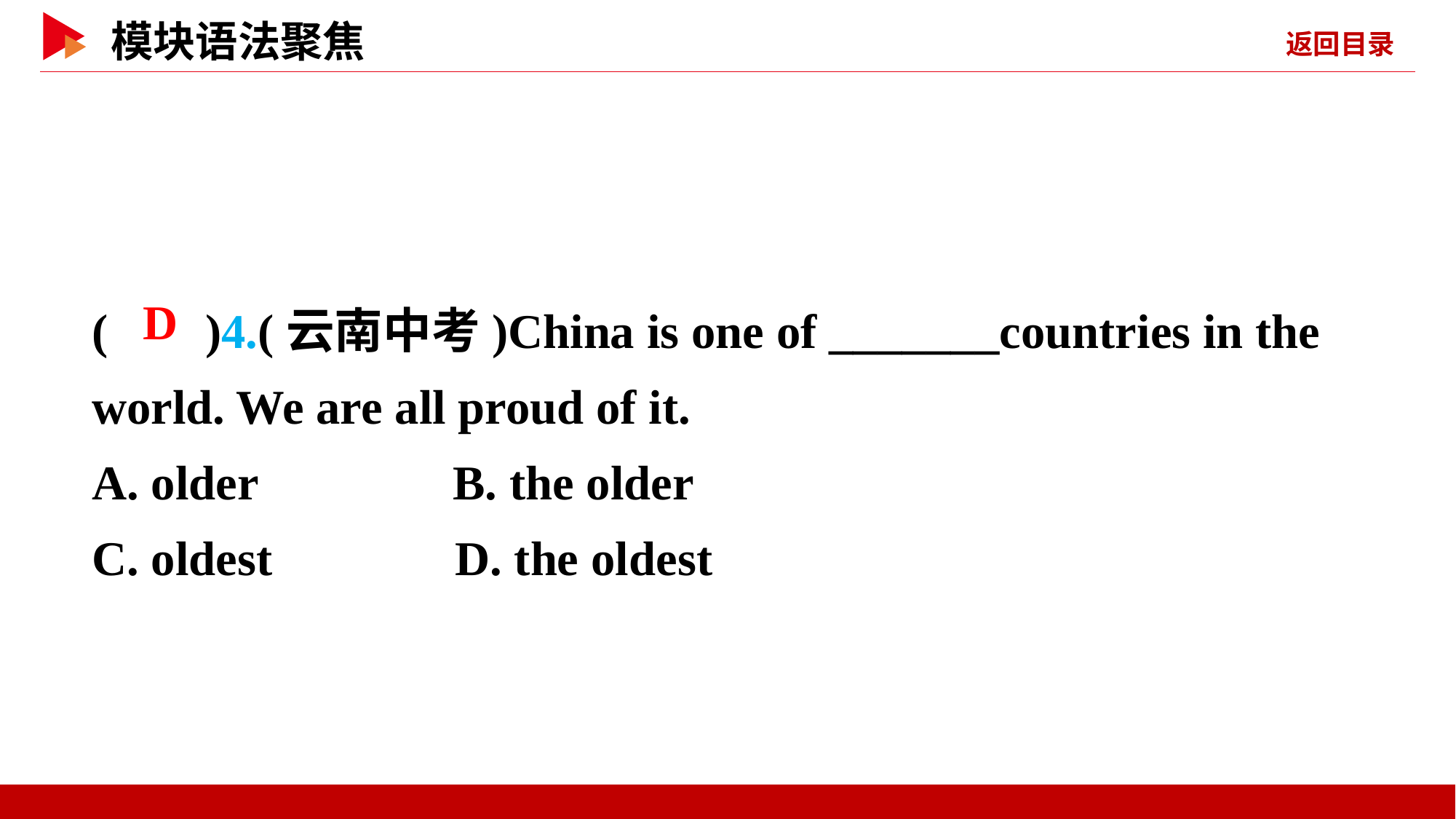

(        )4.(云南中考)China is one of _______countries in the world. We are all proud of it.
A. older                B. the older
C. oldest               D. the oldest
   D